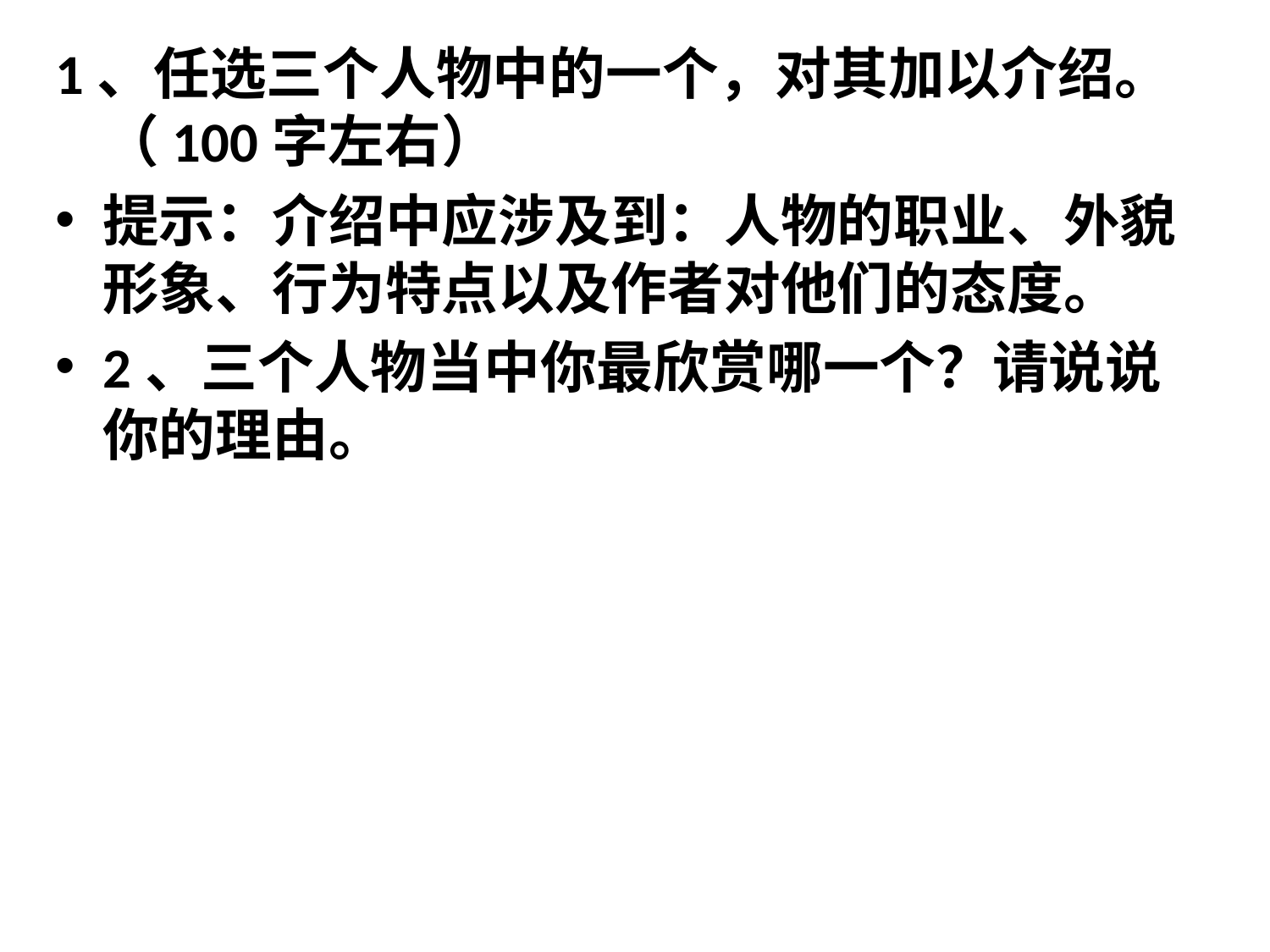

1、任选三个人物中的一个，对其加以介绍。（100字左右）
提示：介绍中应涉及到：人物的职业、外貌形象、行为特点以及作者对他们的态度。
2、三个人物当中你最欣赏哪一个？请说说你的理由。